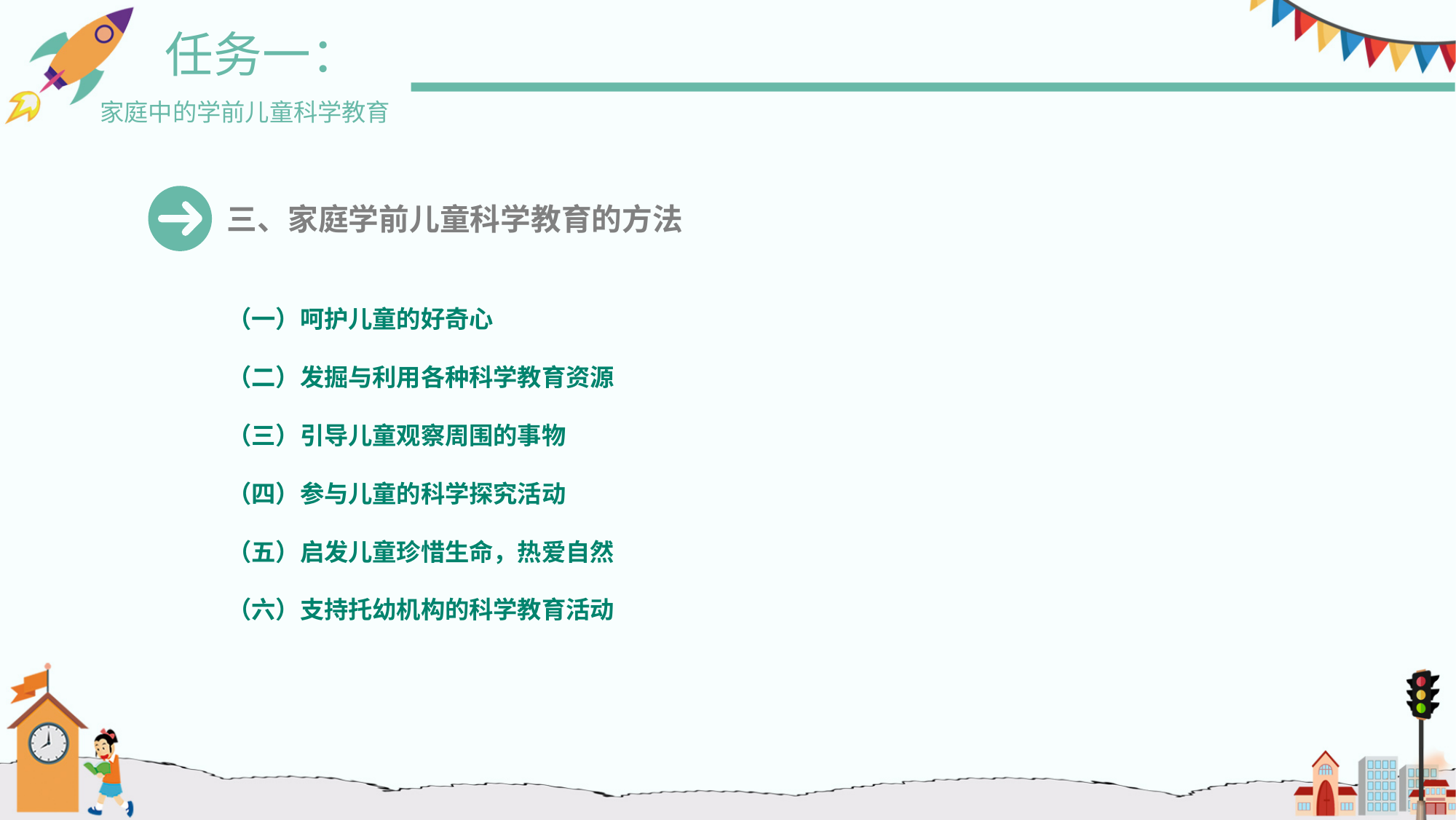

任务一：

家庭中的学前儿童科学教育

三、家庭学前儿童科学教育的方法
（一）呵护儿童的好奇心
（二）发掘与利用各种科学教育资源
（三）引导儿童观察周围的事物
（四）参与儿童的科学探究活动
（五）启发儿童珍惜生命，热爱自然
（六）支持托幼机构的科学教育活动